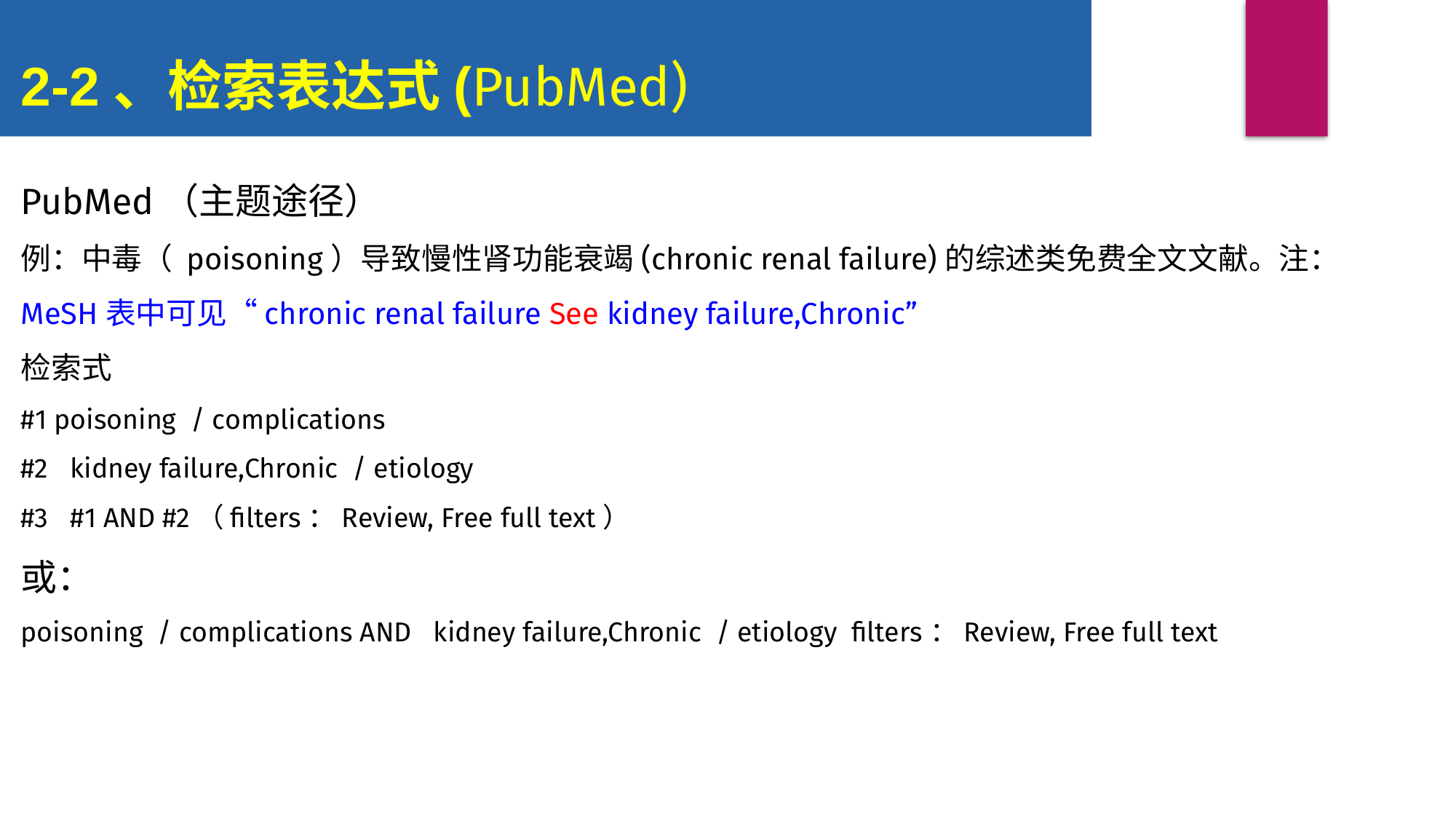

2-2、检索表达式(PubMed)
PubMed（主题途径）
例：中毒（ poisoning）导致慢性肾功能衰竭(chronic renal failure)的综述类免费全文文献。注：MeSH表中可见“chronic renal failure See kidney failure,Chronic”
检索式
#1 poisoning  / complications
#2   kidney failure,Chronic  / etiology
#3   #1 AND #2（filters：Review, Free full text）
或：
poisoning  / complications AND   kidney failure,Chronic  / etiology  filters：Review, Free full text